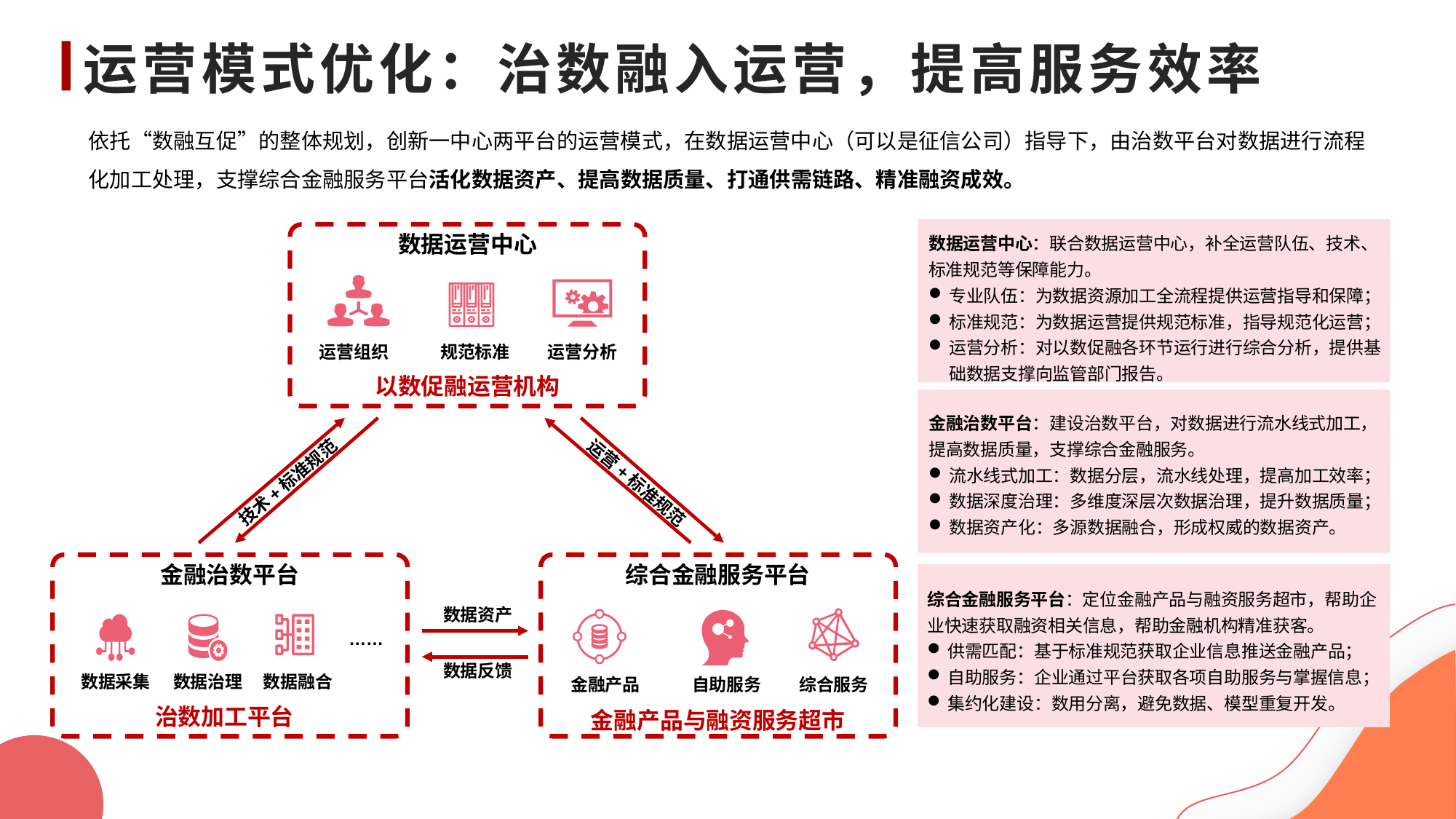

# 运营模式优化：治数融入运营，提高服务效率
依托“数融互促”的整体规划，创新一中心两平台的运营模式，在数据运营中心（可以是征信公司）指导下，由治数平台对数据进行流程化加工处理，支撑综合金融服务平台活化数据资产、提高数据质量、打通供需链路、精准融资成效。

数据运营中心：联合数据运营中心，补全运营队伍、技术、标准规范等保障能力。
专业队伍：为数据资源加工全流程提供运营指导和保障；
标准规范：为数据运营提供规范标准，指导规范化运营；
运营分析：对以数促融各环节运行进行综合分析，提供基础数据支撑向监管部门报告。

数据运营中心

运营组织
规范标准
运营分析
以数促融运营机构
技术+标准规范
运营+标准规范
金融治数平台

综合金融服务平台

数据资产

……
数据反馈
数据采集
数据治理
数据融合
金融产品
自助服务
综合服务
治数加工平台
金融产品与融资服务超市

金融治数平台：建设治数平台，对数据进行流水线式加工，提高数据质量，支撑综合金融服务。
流水线式加工：数据分层，流水线处理，提高加工效率；
数据深度治理：多维度深层次数据治理，提升数据质量；
数据资产化：多源数据融合，形成权威的数据资产。

综合金融服务平台：定位金融产品与融资服务超市，帮助企业快速获取融资相关信息，帮助金融机构精准获客。
供需匹配：基于标准规范获取企业信息推送金融产品；
自助服务：企业通过平台获取各项自助服务与掌握信息；
集约化建设：数用分离，避免数据、模型重复开发。